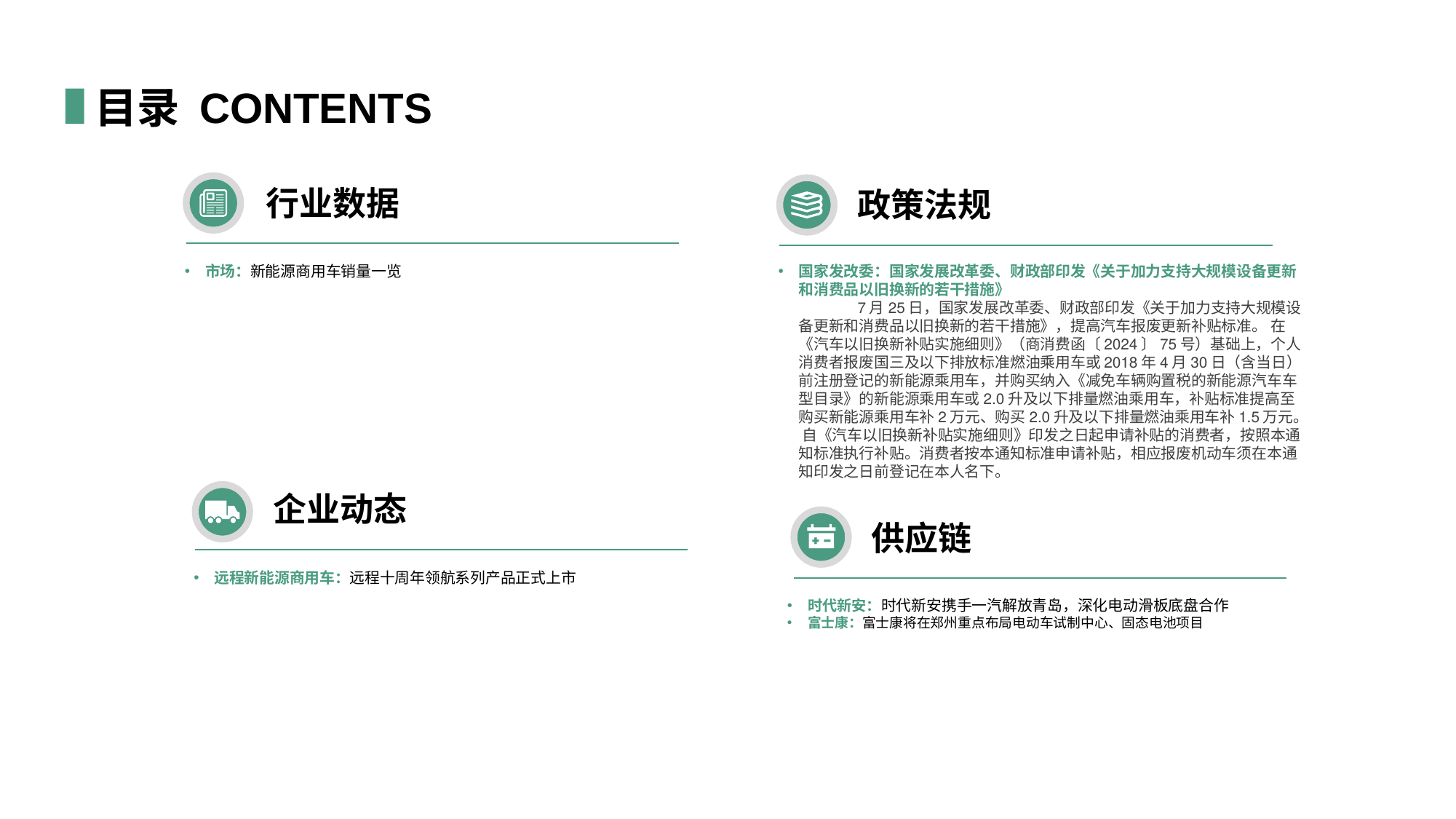

目录 CONTENTS

行业数据
政策法规
市场：新能源商用车销量一览

国家发改委：国家发展改革委、财政部印发《关于加力支持大规模设备更新和消费品以旧换新的若干措施》                                                                                                      7月25日，国家发展改革委、财政部印发《关于加力支持大规模设备更新和消费品以旧换新的若干措施》，提高汽车报废更新补贴标准。 在《汽车以旧换新补贴实施细则》（商消费函〔2024〕75号）基础上，个人消费者报废国三及以下排放标准燃油乘用车或2018年4月30日（含当日）前注册登记的新能源乘用车，并购买纳入《减免车辆购置税的新能源汽车车型目录》的新能源乘用车或2.0升及以下排量燃油乘用车，补贴标准提高至购买新能源乘用车补2万元、购买2.0升及以下排量燃油乘用车补1.5万元。 自《汽车以旧换新补贴实施细则》印发之日起申请补贴的消费者，按照本通知标准执行补贴。消费者按本通知标准申请补贴，相应报废机动车须在本通知印发之日前登记在本人名下。
企业动态

远程新能源商用车：远程十周年领航系列产品正式上市

供应链

时代新安：时代新安携手一汽解放青岛，深化电动滑板底盘合作
富士康：富士康将在郑州重点布局电动车试制中心、固态电池项目